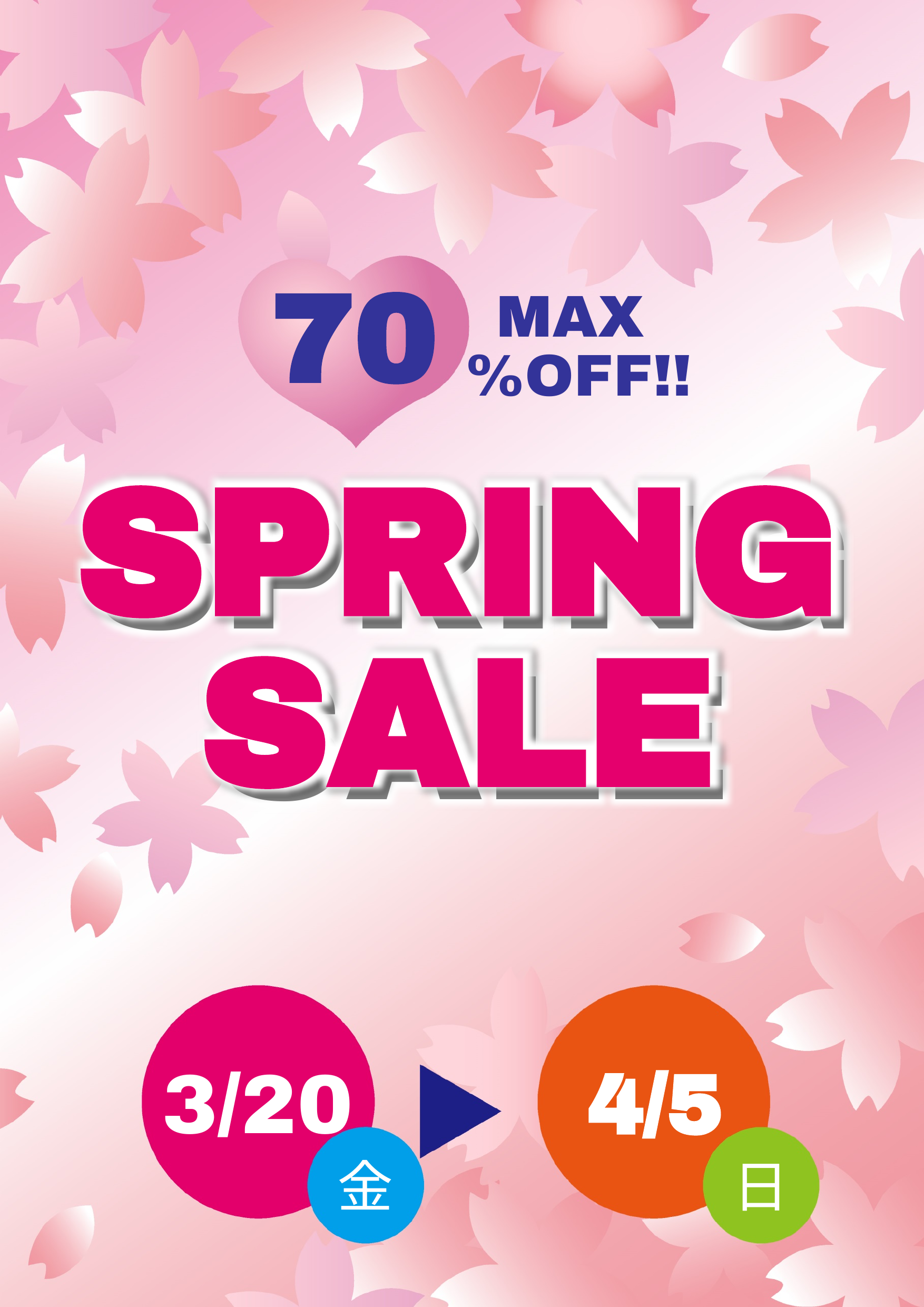

70
MAX
%OFF!!
SPRING
SALE
SPRING
SALE
3/20
4/5
金
日